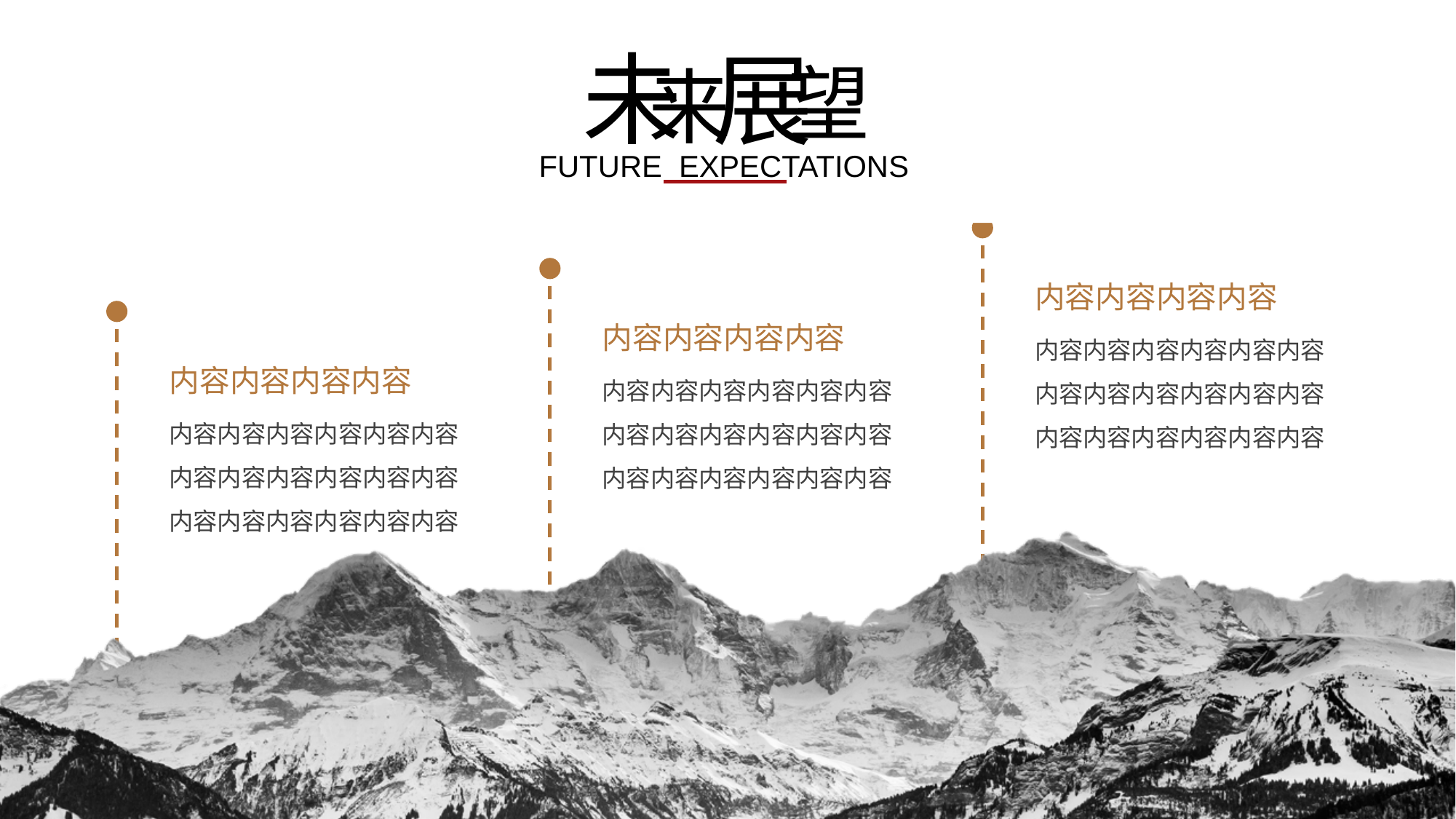

未
展
望
来

FUTURE  EXPECTATIONS

内容内容内容内容
内容内容内容内容内容内容内容内容内容内容内容内容内容内容内容内容内容内容

内容内容内容内容
内容内容内容内容内容内容内容内容内容内容内容内容内容内容内容内容内容内容
内容内容内容内容
内容内容内容内容内容内容内容内容内容内容内容内容内容内容内容内容内容内容